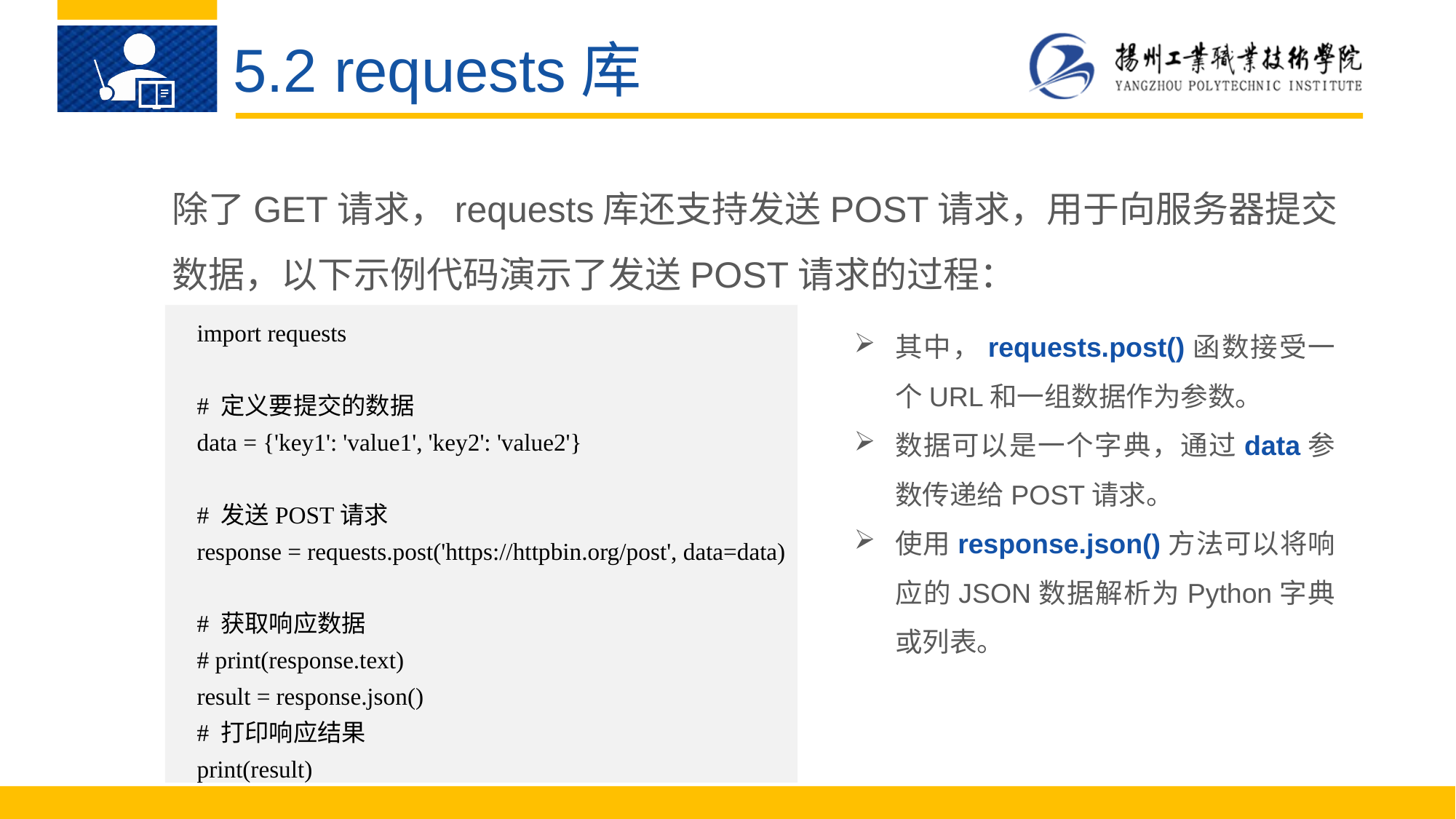

5.2 requests库
除了GET请求，requests库还支持发送POST请求，用于向服务器提交数据，以下示例代码演示了发送POST请求的过程：
import requests

# 定义要提交的数据
data = {'key1': 'value1', 'key2': 'value2'}

# 发送POST请求
response = requests.post('https://httpbin.org/post', data=data)

# 获取响应数据
# print(response.text)
result = response.json()
# 打印响应结果
print(result)
其中，requests.post()函数接受一个URL和一组数据作为参数。
数据可以是一个字典，通过data参数传递给POST请求。
使用response.json()方法可以将响应的JSON数据解析为Python字典或列表。